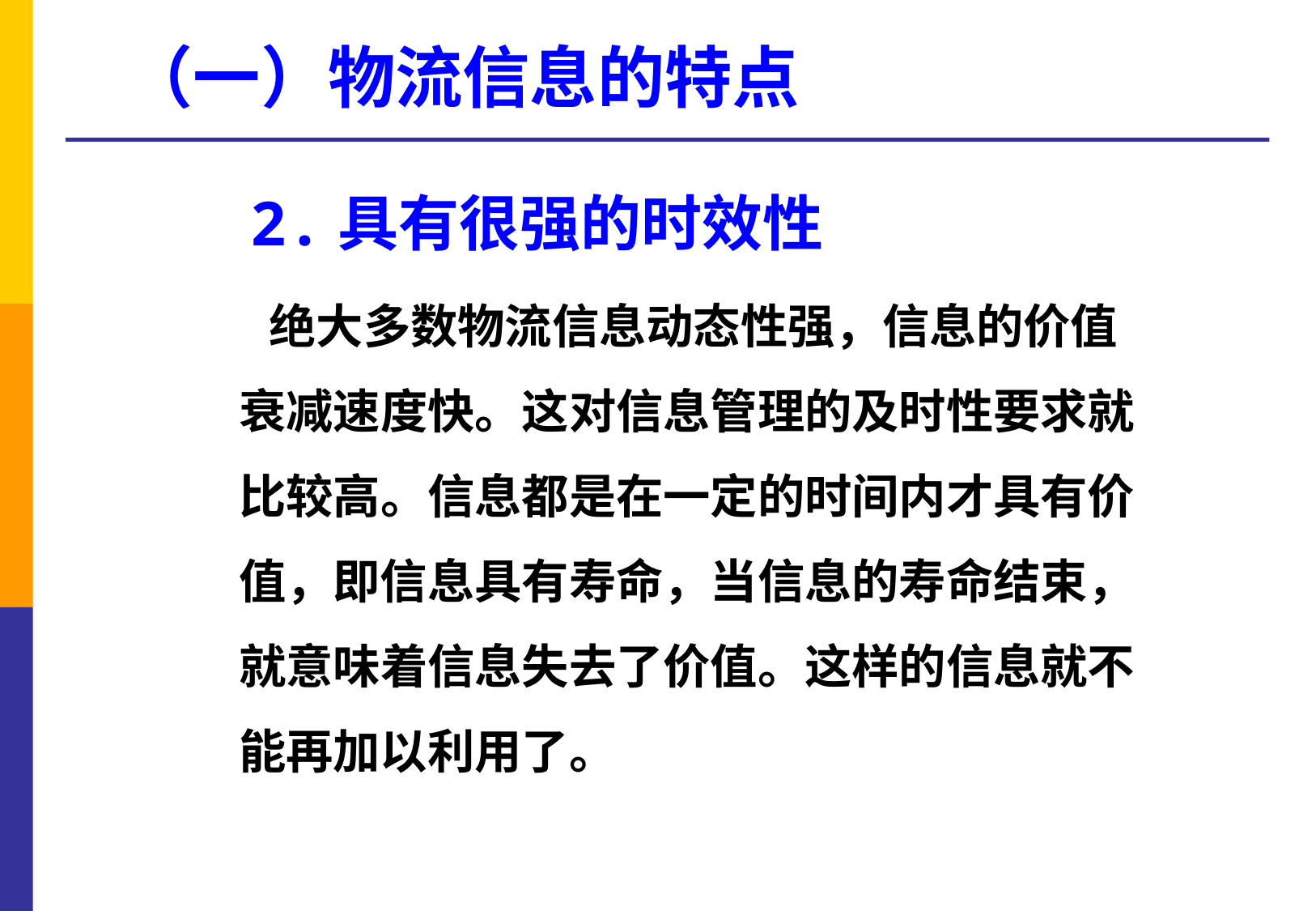

# （一）物流信息的特点
  2.具有很强的时效性
      绝大多数物流信息动态性强，信息的价值衰减速度快。这对信息管理的及时性要求就比较高。信息都是在一定的时间内才具有价值，即信息具有寿命，当信息的寿命结束，就意味着信息失去了价值。这样的信息就不能再加以利用了。